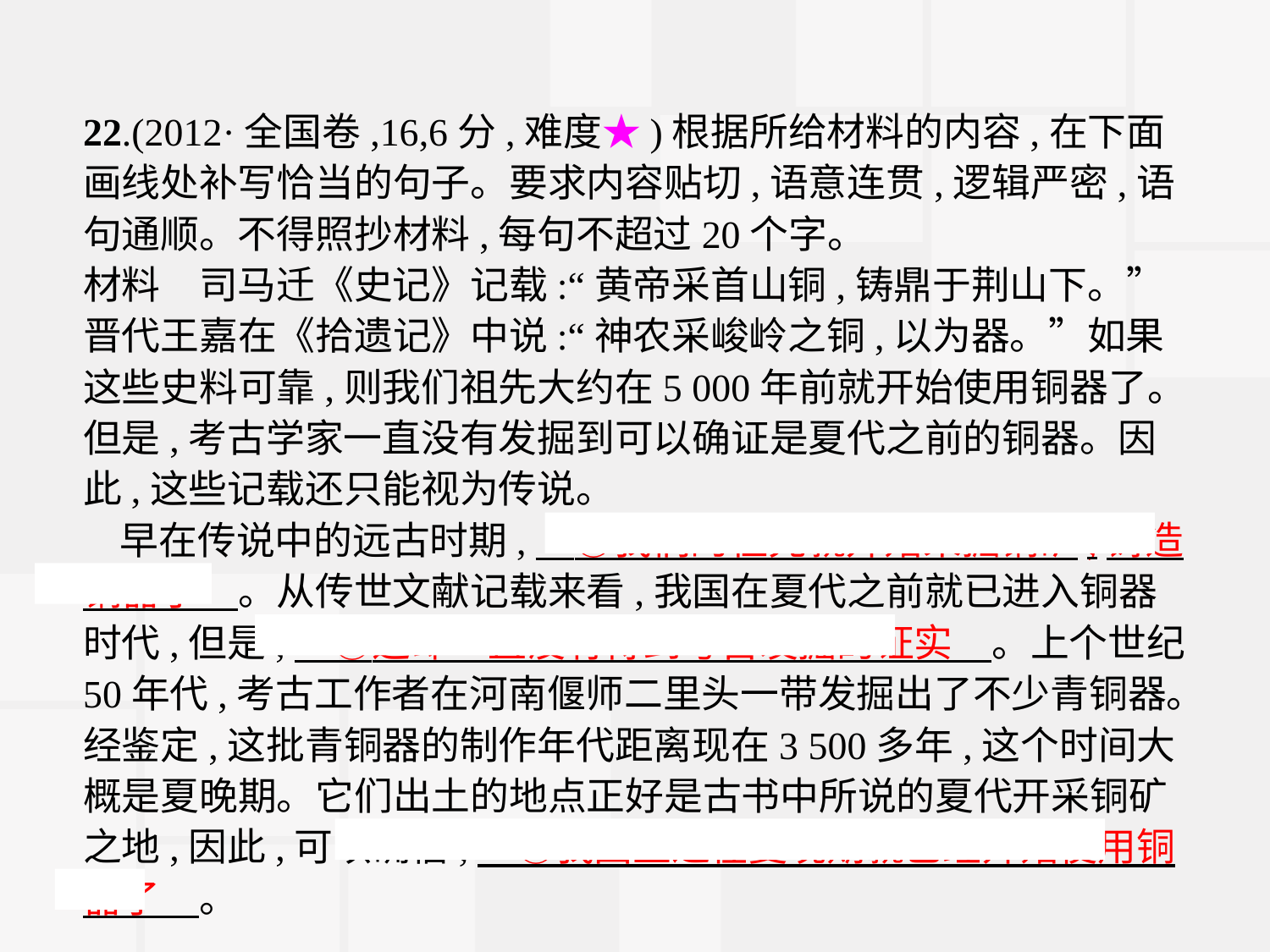

22.(2012·全国卷,16,6分,难度★)根据所给材料的内容,在下面画线处补写恰当的句子。要求内容贴切,语意连贯,逻辑严密,语句通顺。不得照抄材料,每句不超过20个字。
材料　司马迁《史记》记载:“黄帝采首山铜,铸鼎于荆山下。”晋代王嘉在《拾遗记》中说:“神农采峻岭之铜,以为器。”如果这些史料可靠,则我们祖先大约在5 000年前就开始使用铜器了。但是,考古学家一直没有发掘到可以确证是夏代之前的铜器。因此,这些记载还只能视为传说。
早在传说中的远古时期,　①我们的祖先就开始采掘铜矿,铸造铜器了　。从传世文献记载来看,我国在夏代之前就已进入铜器时代,但是,　②这却一直没有得到考古发掘的证实　。上个世纪50年代,考古工作者在河南偃师二里头一带发掘出了不少青铜器。经鉴定,这批青铜器的制作年代距离现在3 500多年,这个时间大概是夏晚期。它们出土的地点正好是古书中所说的夏代开采铜矿之地,因此,可以确信,　③我国至迟在夏晚期就已经开始使用铜器了　。